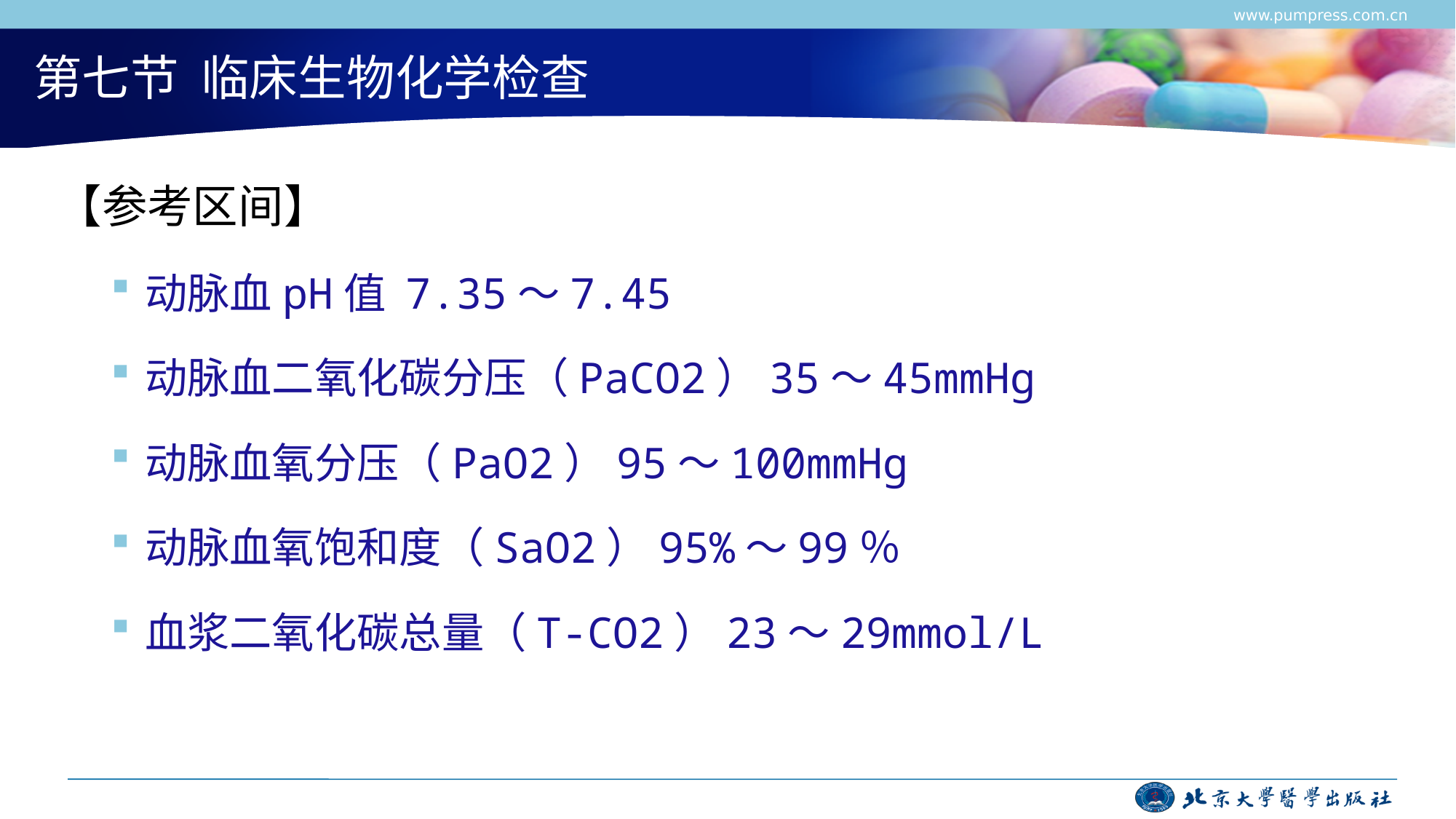

www.pumpress.com.cn
# 第七节  临床生物化学检查
【参考区间】
动脉血pH值 7.35～7.45
动脉血二氧化碳分压（PaCO2）35～45mmHg
动脉血氧分压（PaO2）95～100mmHg
动脉血氧饱和度（SaO2）95%～99％
血浆二氧化碳总量（T-CO2）23～29mmol/L